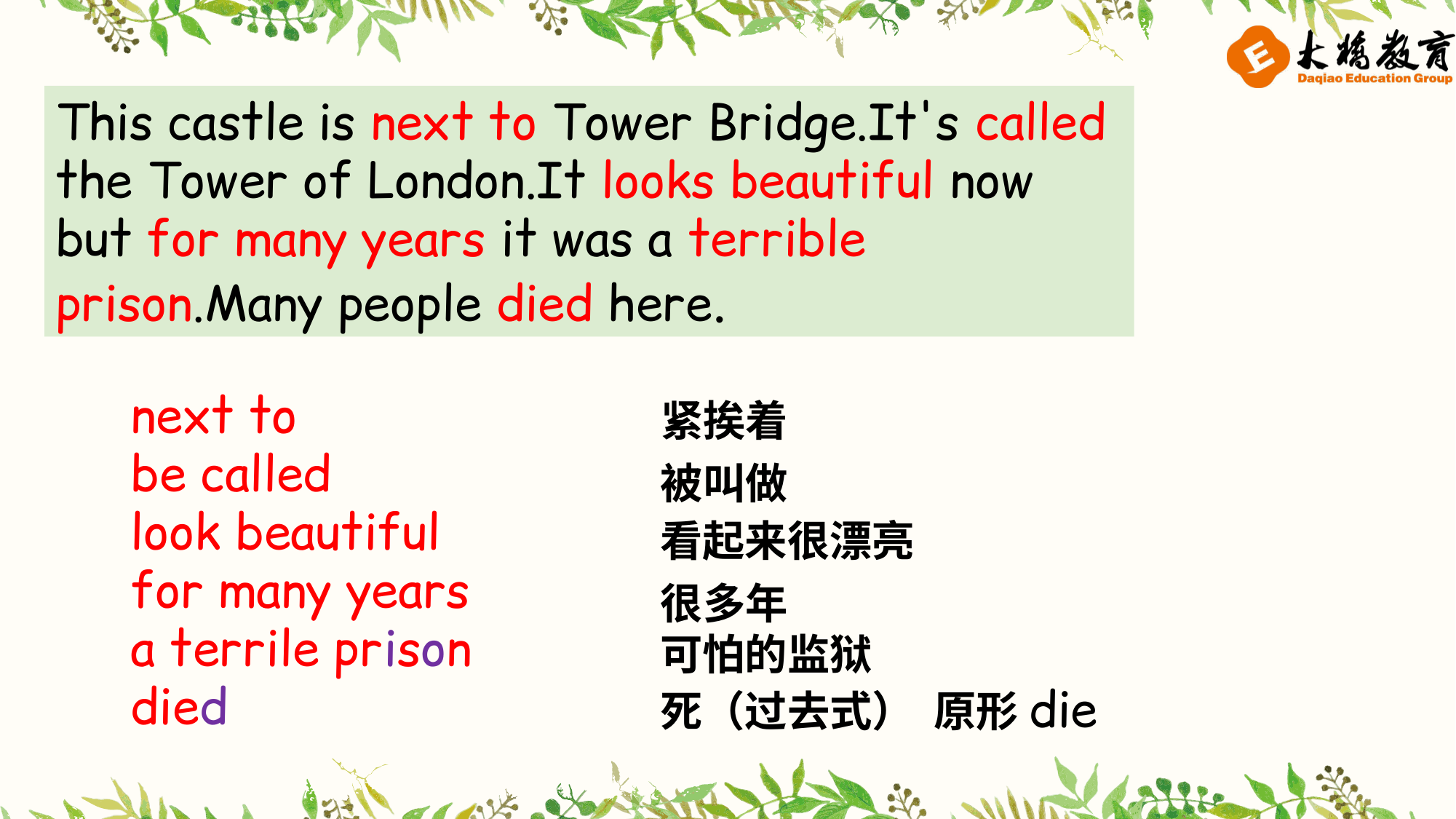

This castle is next to Tower Bridge.It's called the Tower of London.It looks beautiful now but for many years it was a terrible prison.Many people died here.
next to
be called
look beautiful
for many years
a terrile prison
died
紧挨着
被叫做
看起来很漂亮
很多年
可怕的监狱
死（过去式）  原形die